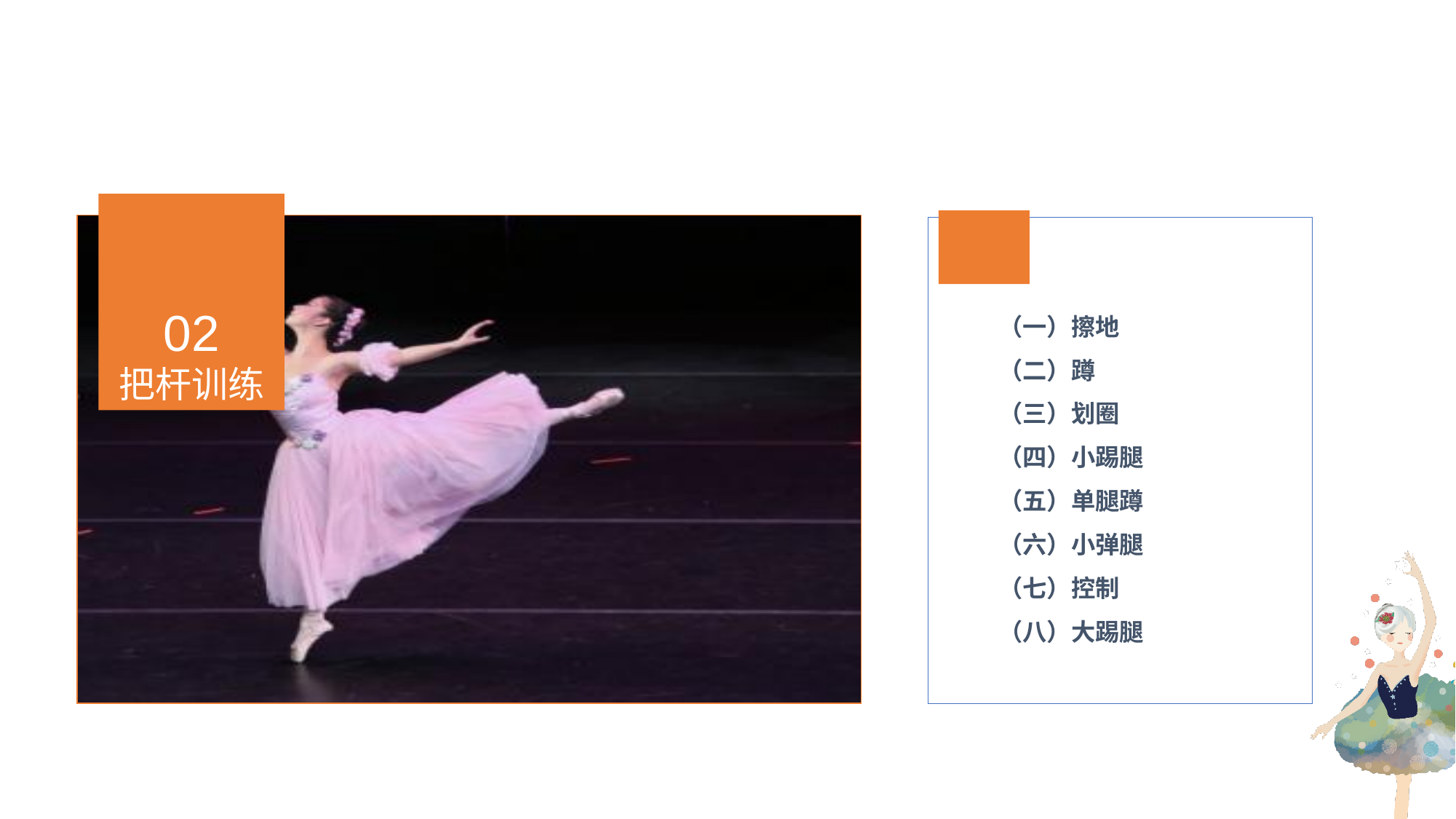

02
把杆训练

（一）擦地
（二）蹲
（三）划圈
（四）小踢腿
（五）单腿蹲
（六）小弹腿
（七）控制
（八）大踢腿